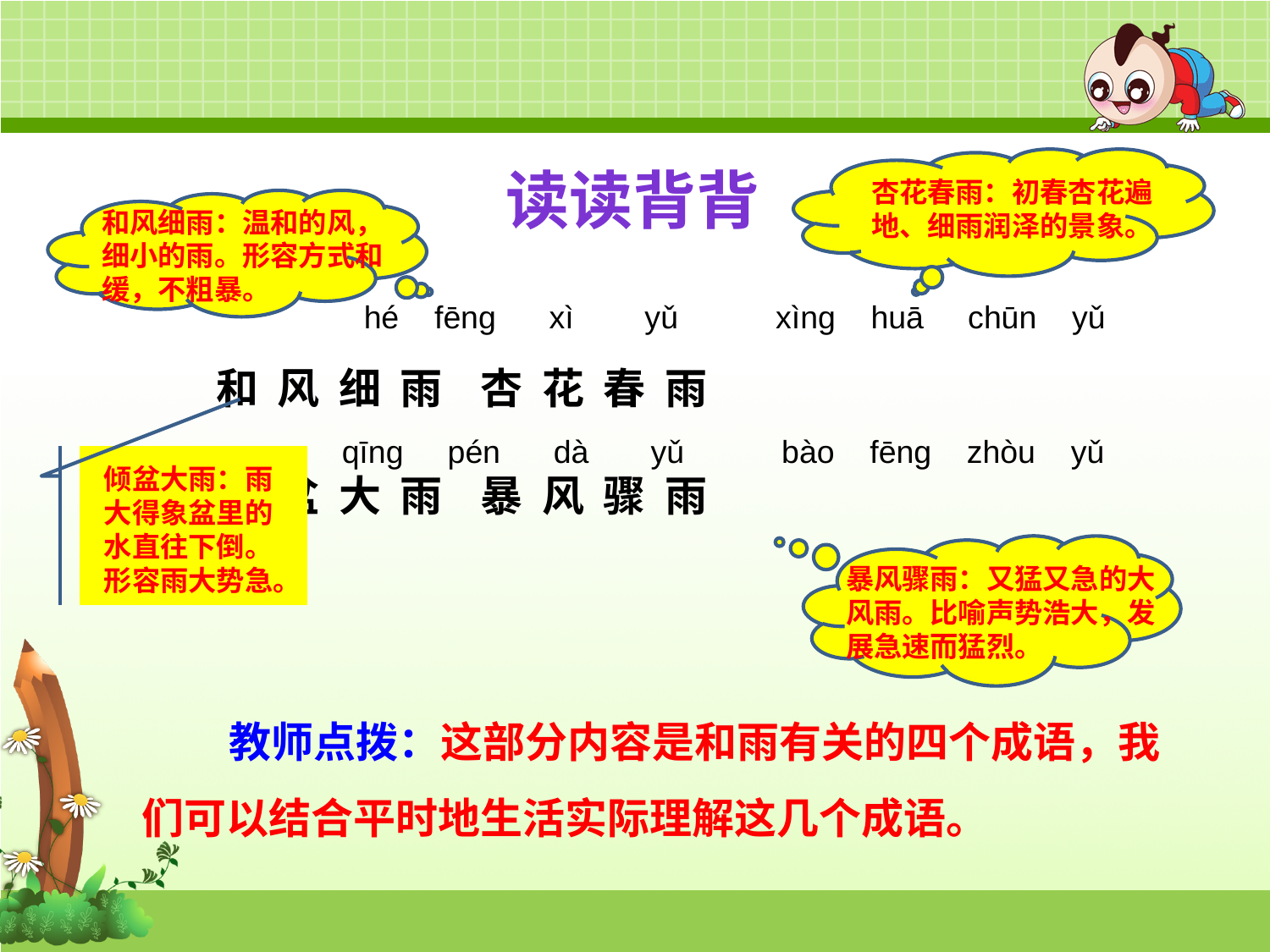

读读背背

杏花春雨：初春杏花遍地、细雨润泽的景象。

和风细雨：温和的风，细小的雨。形容方式和缓，不粗暴。
                          hé    fēng      xì        yǔ           xìng    huā     chūn    yǔ
          和  风  细  雨    杏  花  春  雨
                          qīng     pén      dà       yǔ           bào    fēng    zhòu    yǔ
          倾  盆  大  雨    暴  风  骤  雨

倾盆大雨：雨大得象盆里的水直往下倒。形容雨大势急。

暴风骤雨：又猛又急的大风雨。比喻声势浩大，发展急速而猛烈。
教师点拨：这部分内容是和雨有关的四个成语，我们可以结合平时地生活实际理解这几个成语。